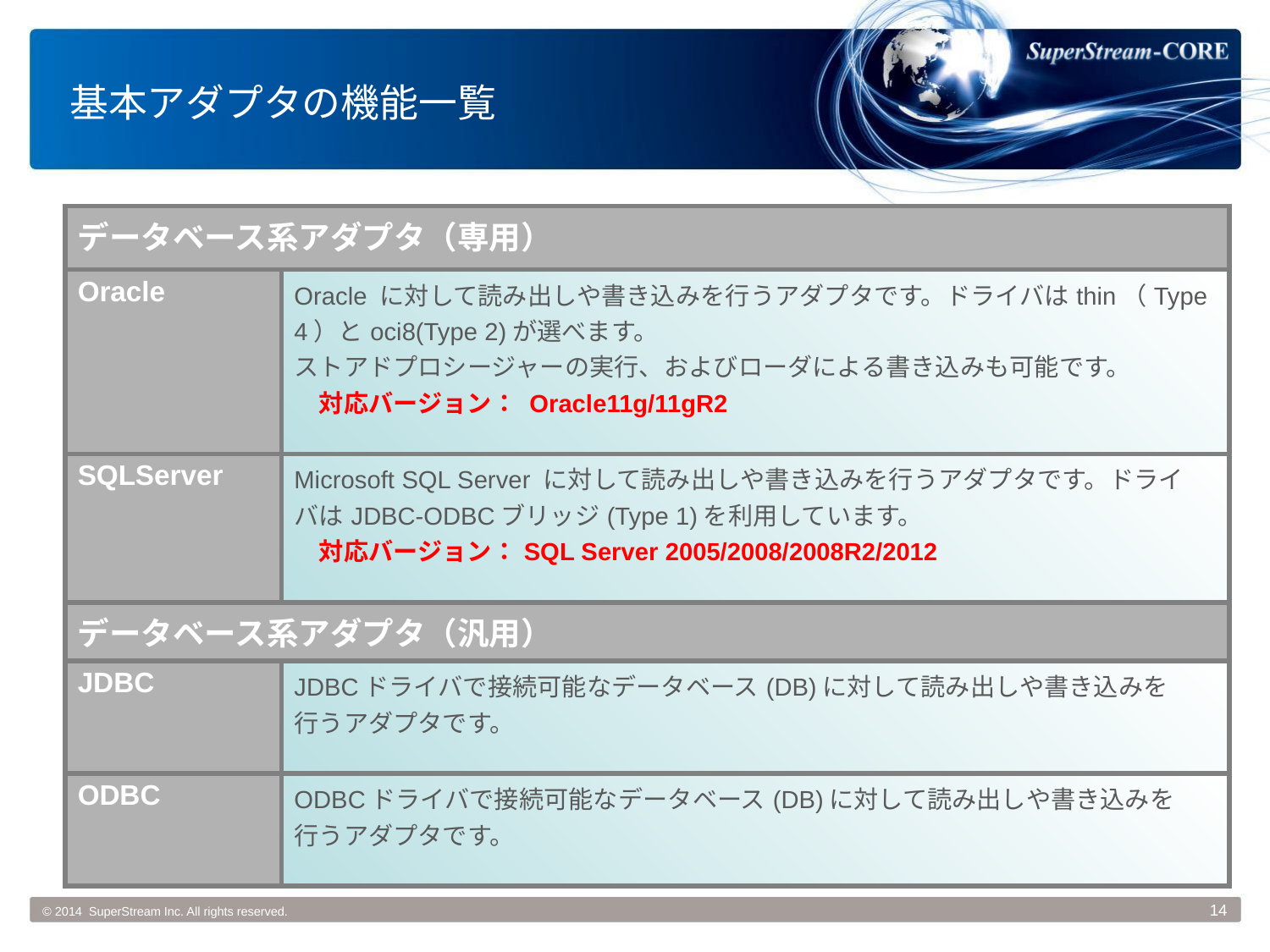

# 基本アダプタの機能一覧
| データベース系アダプタ（専用） |  |
| --- | --- |
| Oracle | Oracle に対して読み出しや書き込みを行うアダプタです。ドライバはthin（Type 4）とoci8(Type 2)が選べます。 ストアドプロシージャーの実行、およびローダによる書き込みも可能です。 　対応バージョン： Oracle11g/11gR2 |
| SQLServer | Microsoft SQL Server に対して読み出しや書き込みを行うアダプタです。ドライ バはJDBC-ODBCブリッジ(Type 1)を利用しています。 　対応バージョン：SQL Server 2005/2008/2008R2/2012 |
| データベース系アダプタ（汎用） |  |
| JDBC | JDBCドライバで接続可能なデータベース(DB)に対して読み出しや書き込みを 行うアダプタです。 |
| ODBC | ODBCドライバで接続可能なデータベース(DB)に対して読み出しや書き込みを 行うアダプタです。 |
© 2014  SuperStream Inc. All rights reserved.
14